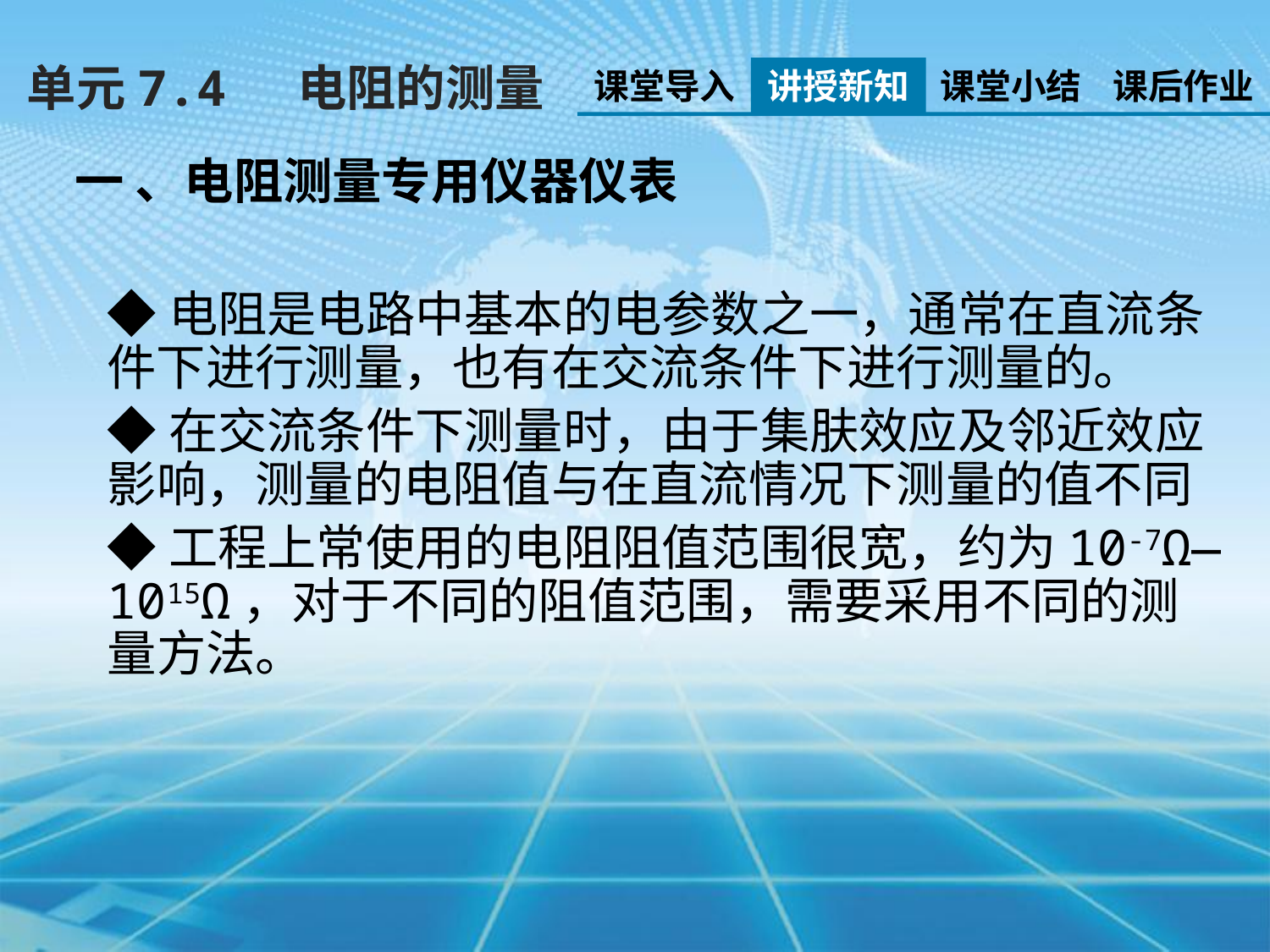

单元7.4  电阻的测量
课堂导入
讲授新知
课堂小结
课后作业
一 、电阻测量专用仪器仪表
◆电阻是电路中基本的电参数之一，通常在直流条件下进行测量，也有在交流条件下进行测量的。
◆在交流条件下测量时，由于集肤效应及邻近效应影响，测量的电阻值与在直流情况下测量的值不同
◆工程上常使用的电阻阻值范围很宽，约为10-7Ω—1015Ω，对于不同的阻值范围，需要采用不同的测量方法。